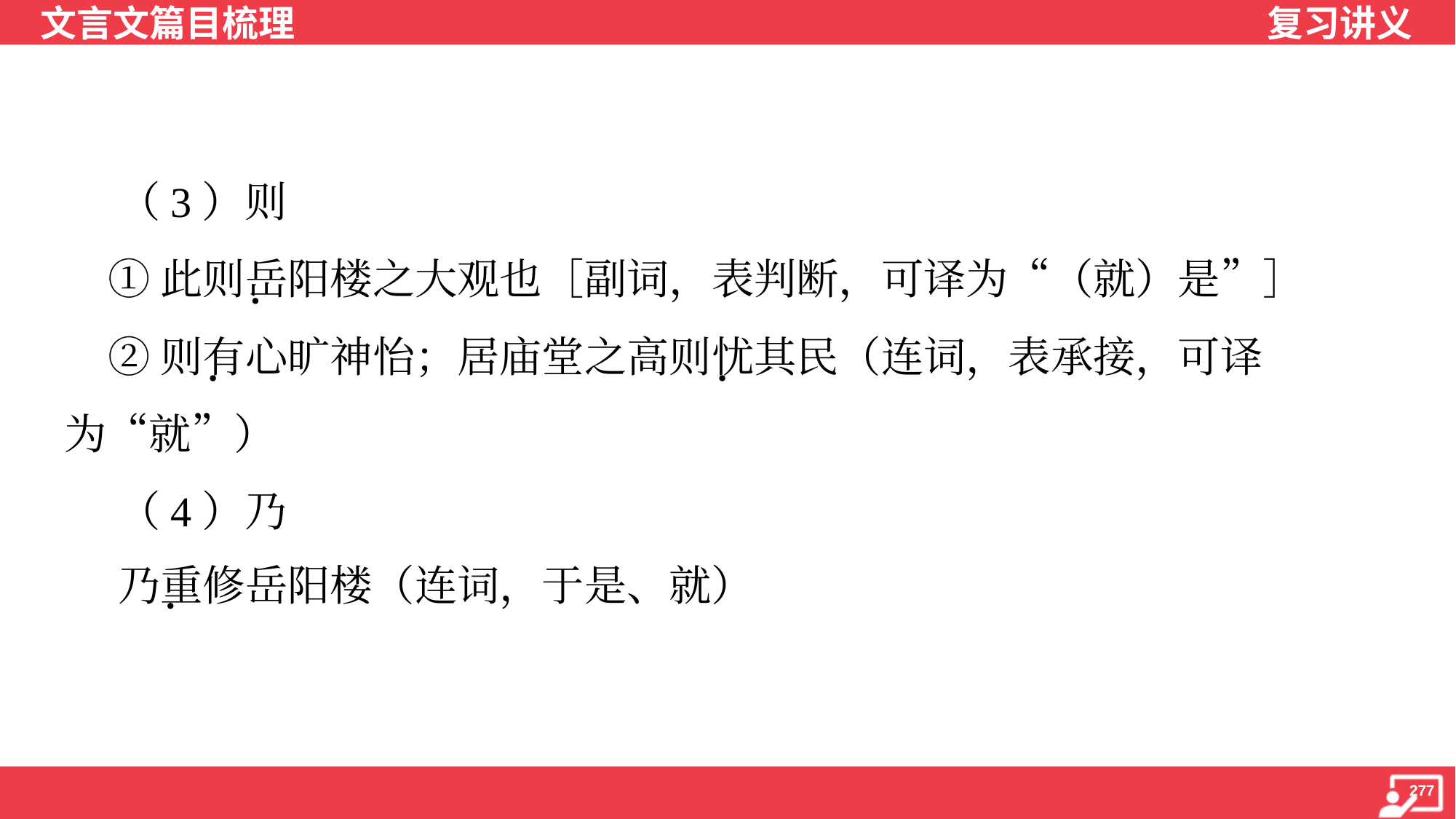

（3）则
    ①此则岳阳楼之大观也［副词，表判断，可译为“（就）是”］
    ②则有心旷神怡；居庙堂之高则忧其民（连词，表承接，可译
为“就”）
    （4）乃
    乃重修岳阳楼（连词，于是、就）